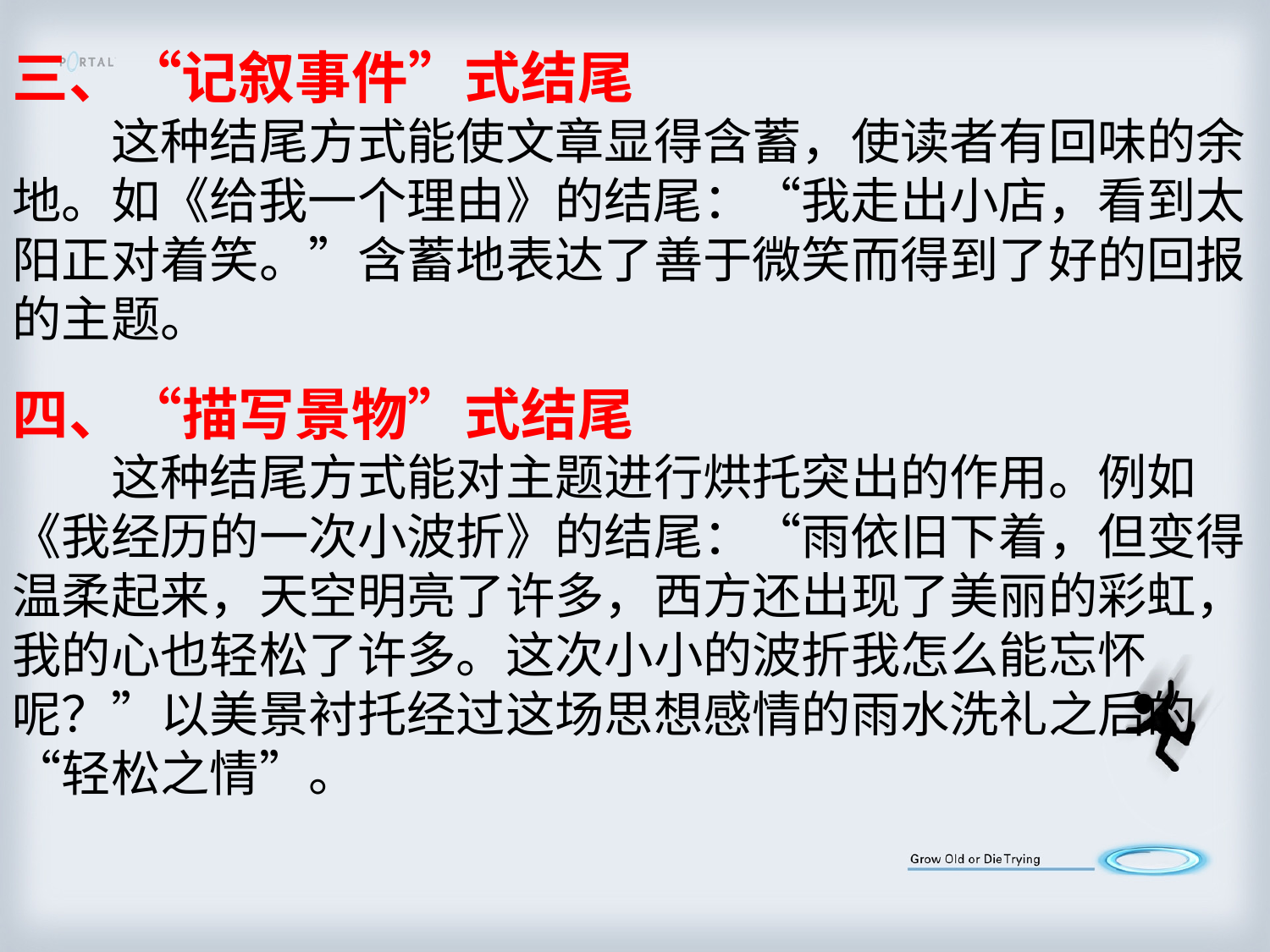

三、“记叙事件”式结尾
　　这种结尾方式能使文章显得含蓄，使读者有回味的余地。如《给我一个理由》的结尾：“我走出小店，看到太阳正对着笑。”含蓄地表达了善于微笑而得到了好的回报的主题。
四、“描写景物”式结尾
　　这种结尾方式能对主题进行烘托突出的作用。例如《我经历的一次小波折》的结尾：“雨依旧下着，但变得温柔起来，天空明亮了许多，西方还出现了美丽的彩虹，我的心也轻松了许多。这次小小的波折我怎么能忘怀呢？”以美景衬托经过这场思想感情的雨水洗礼之后的“轻松之情”。